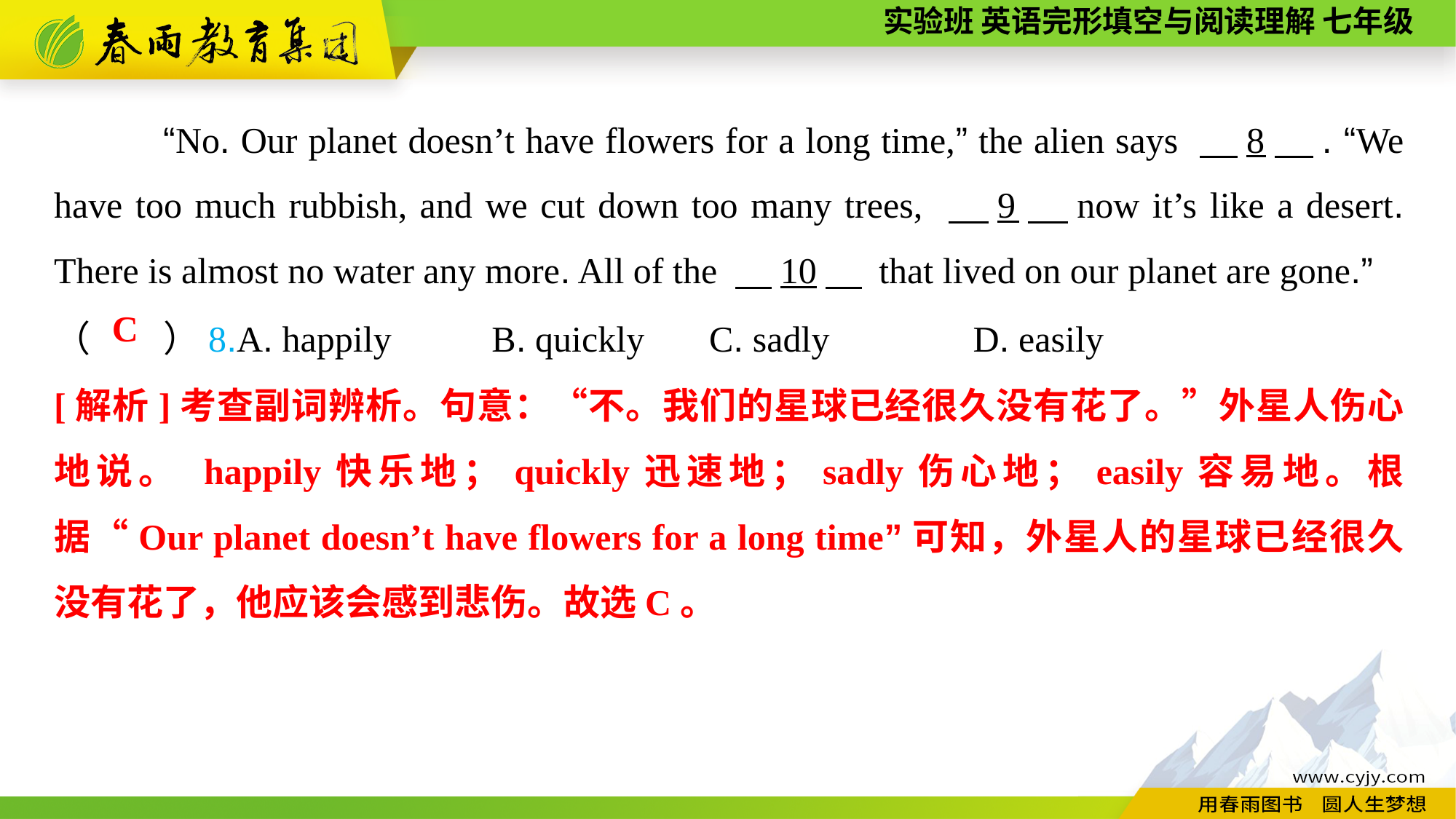

“No. Our planet doesn’t have flowers for a long time,” the alien says 　8　. “We have too much rubbish, and we cut down too many trees, 　9　now it’s like a desert. There is almost no water any more. All of the 　10　 that lived on our planet are gone.”
（　　）8.A. happily           B. quickly	C. sadly	     D. easily
C
[解析]考查副词辨析。句意：“不。我们的星球已经很久没有花了。”外星人伤心地说。 happily快乐地；quickly迅速地；sadly伤心地；easily容易地。根据“Our planet doesn’t have flowers for a long time”可知，外星人的星球已经很久没有花了，他应该会感到悲伤。故选C。